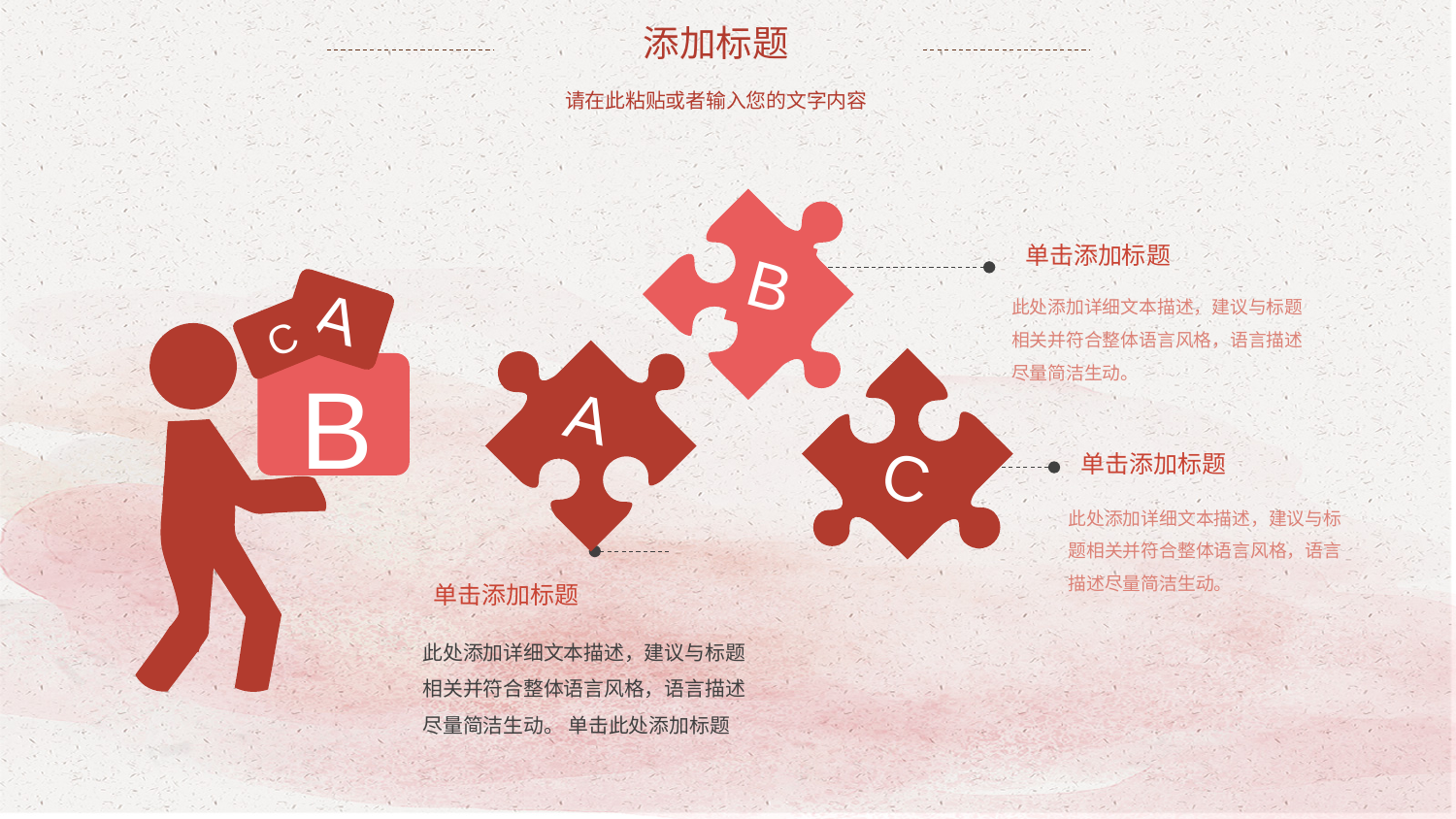

添加标题
请在此粘贴或者输入您的文字内容

B
单击添加标题

A

C

B

此处添加详细文本描述，建议与标题相关并符合整体语言风格，语言描述尽量简洁生动。

A

C
单击添加标题

此处添加详细文本描述，建议与标题相关并符合整体语言风格，语言描述尽量简洁生动。

单击添加标题
此处添加详细文本描述，建议与标题相关并符合整体语言风格，语言描述尽量简洁生动。 单击此处添加标题